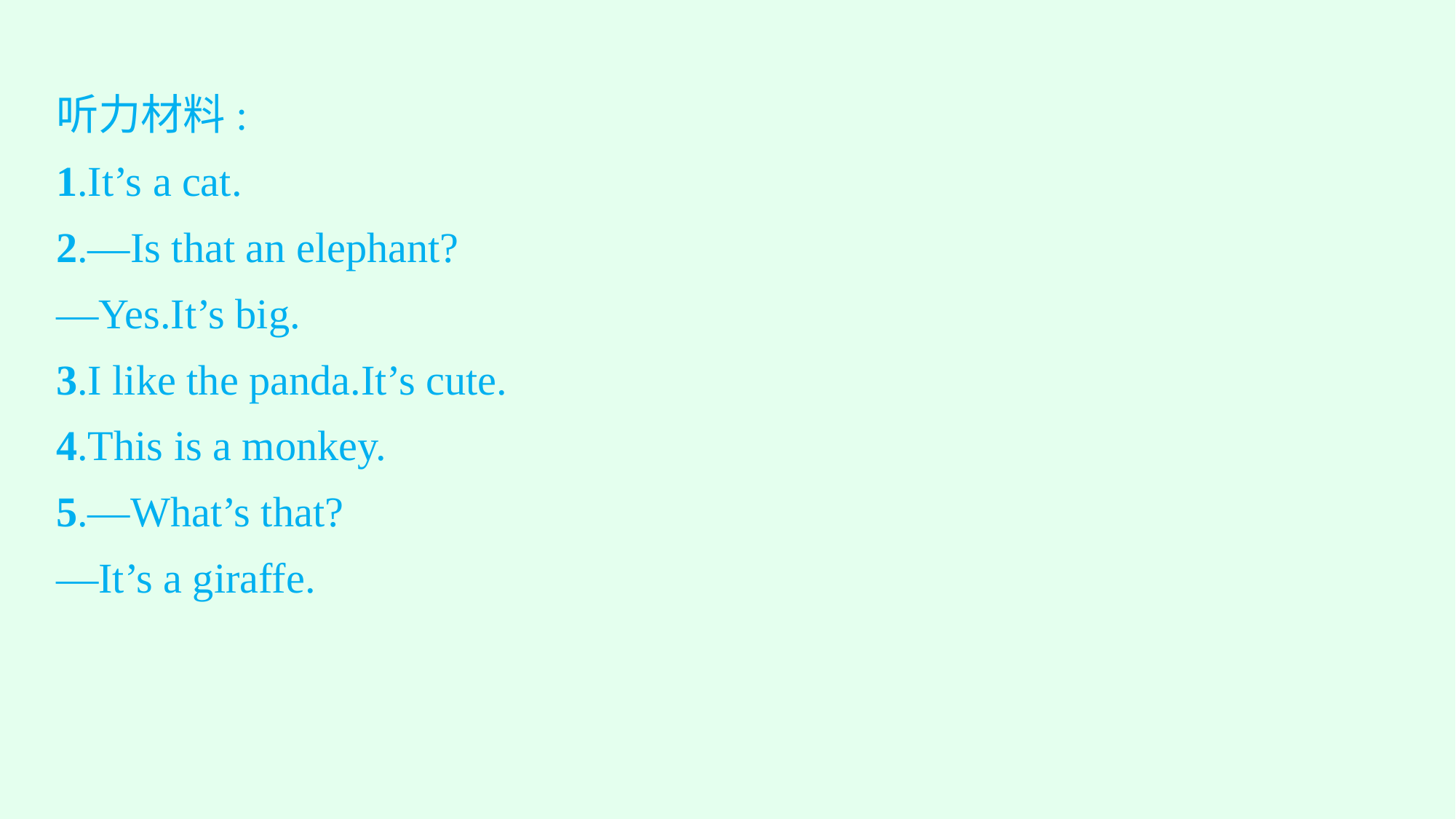

听力材料:
1.It’s a cat.
2.—Is that an elephant?
—Yes.It’s big.
3.I like the panda.It’s cute.
4.This is a monkey.
5.—What’s that?
—It’s a giraffe.